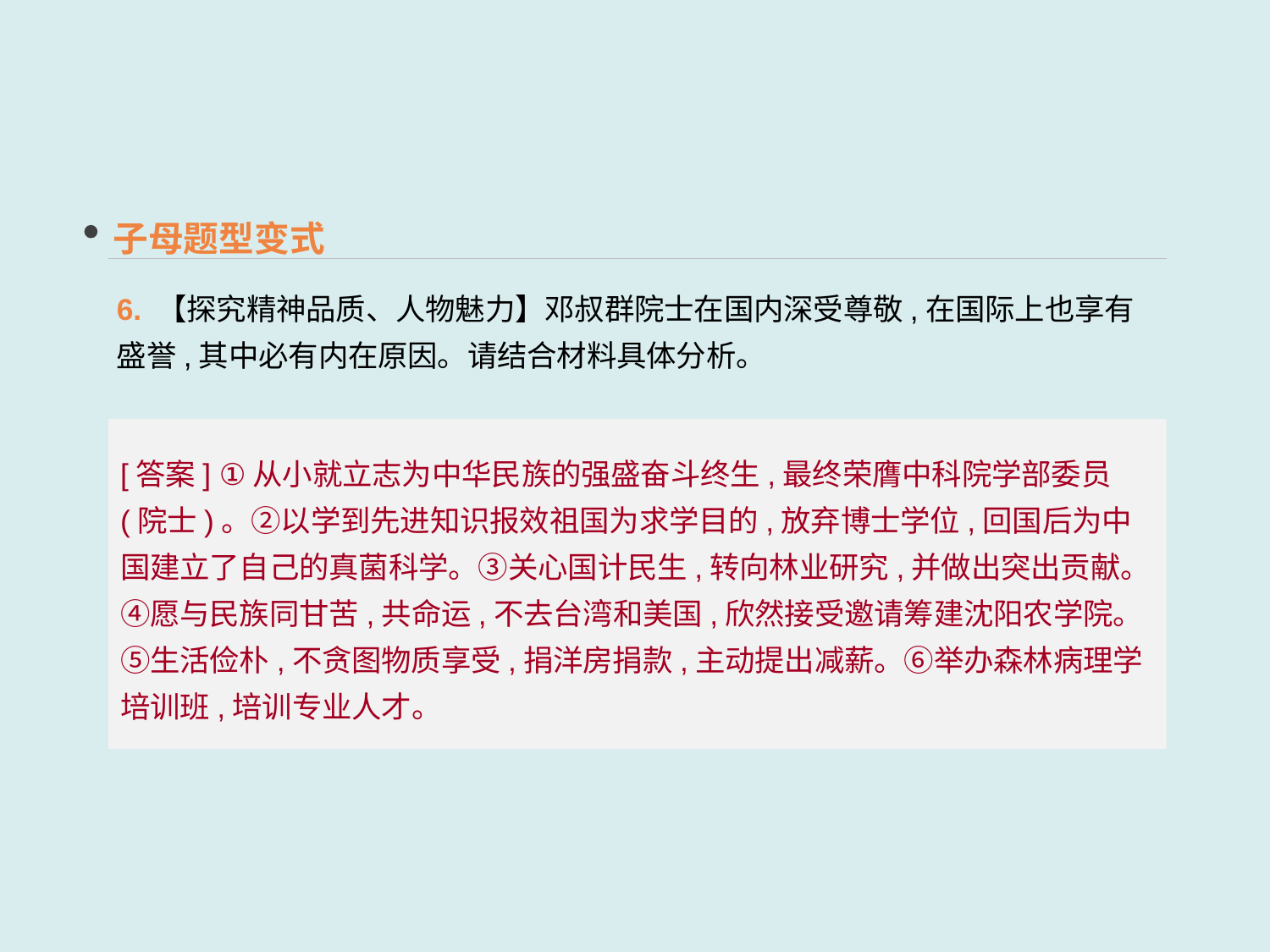

子母题型变式

6. 【探究精神品质、人物魅力】邓叔群院士在国内深受尊敬,在国际上也享有盛誉,其中必有内在原因。请结合材料具体分析。

[答案] ①从小就立志为中华民族的强盛奋斗终生,最终荣膺中科院学部委员 (院士)。②以学到先进知识报效祖国为求学目的,放弃博士学位,回国后为中国建立了自己的真菌科学。③关心国计民生,转向林业研究,并做出突出贡献。④愿与民族同甘苦,共命运,不去台湾和美国,欣然接受邀请筹建沈阳农学院。⑤生活俭朴,不贪图物质享受,捐洋房捐款,主动提出减薪。⑥举办森林病理学培训班,培训专业人才。